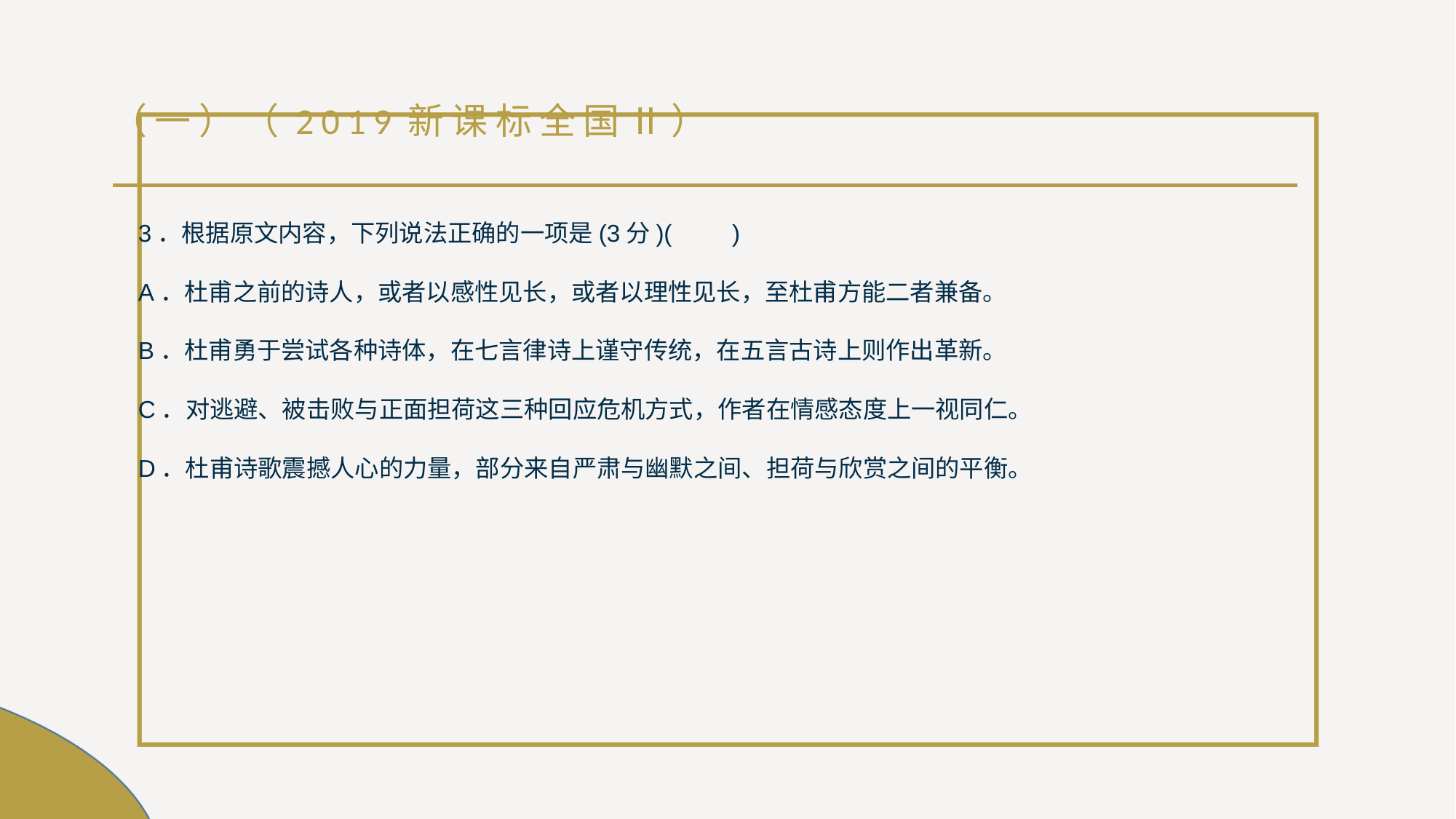

# （一）（2019新课标全国Ⅱ）
3．根据原文内容，下列说法正确的一项是(3分)(　　)
A．杜甫之前的诗人，或者以感性见长，或者以理性见长，至杜甫方能二者兼备。
B．杜甫勇于尝试各种诗体，在七言律诗上谨守传统，在五言古诗上则作出革新。
C．对逃避、被击败与正面担荷这三种回应危机方式，作者在情感态度上一视同仁。
D．杜甫诗歌震撼人心的力量，部分来自严肃与幽默之间、担荷与欣赏之间的平衡。